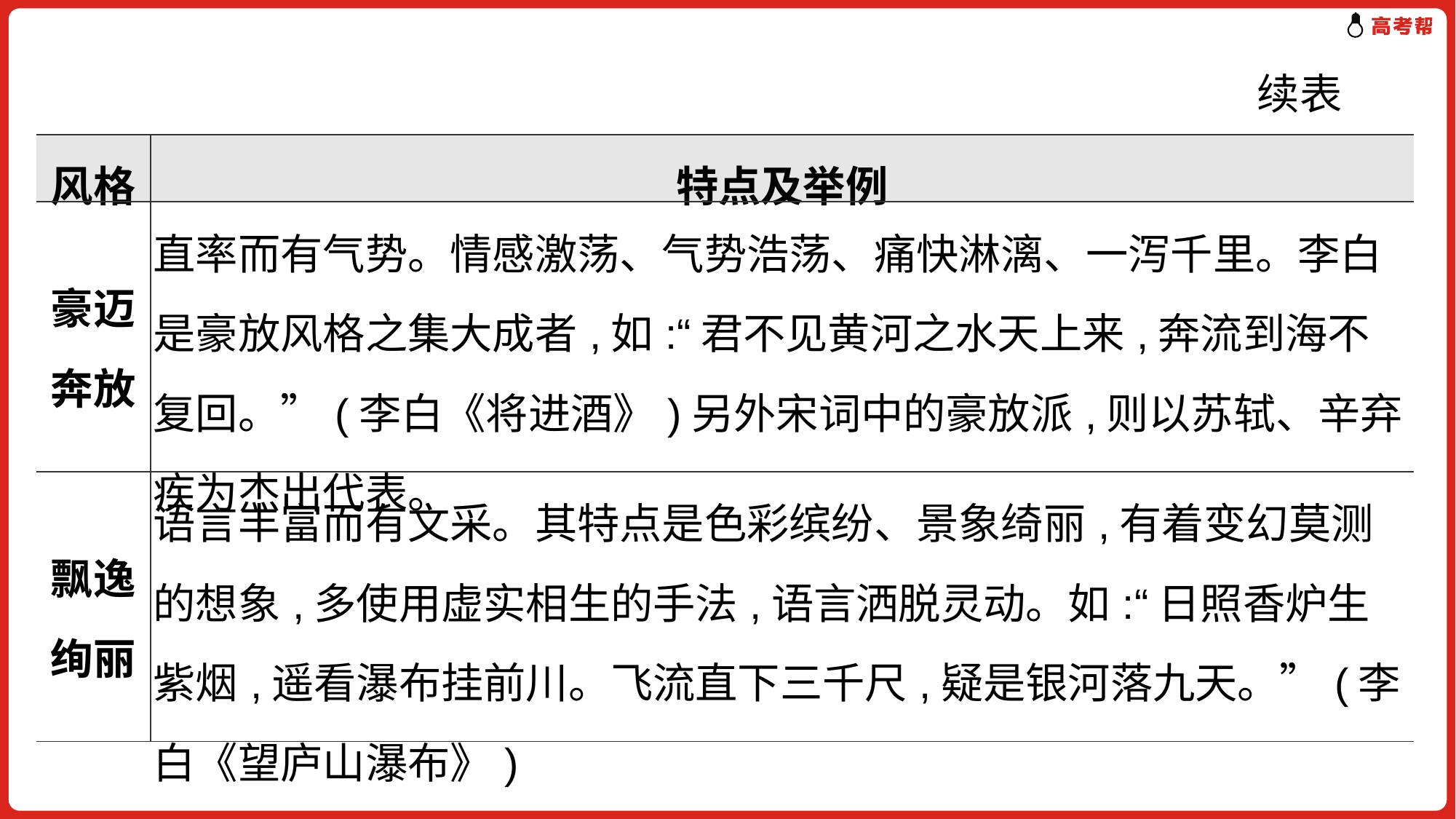

续表
| 风格 | 特点及举例 |
| --- | --- |
| 豪迈 奔放 | 直率而有气势。情感激荡、气势浩荡、痛快淋漓、一泻千里。李白是豪放风格之集大成者,如:“君不见黄河之水天上来,奔流到海不复回。”(李白《将进酒》)另外宋词中的豪放派,则以苏轼、辛弃疾为杰出代表。 |
| 飘逸 绚丽 | 语言丰富而有文采。其特点是色彩缤纷、景象绮丽,有着变幻莫测的想象,多使用虚实相生的手法,语言洒脱灵动。如:“日照香炉生紫烟,遥看瀑布挂前川。飞流直下三千尺,疑是银河落九天。”(李白《望庐山瀑布》) |